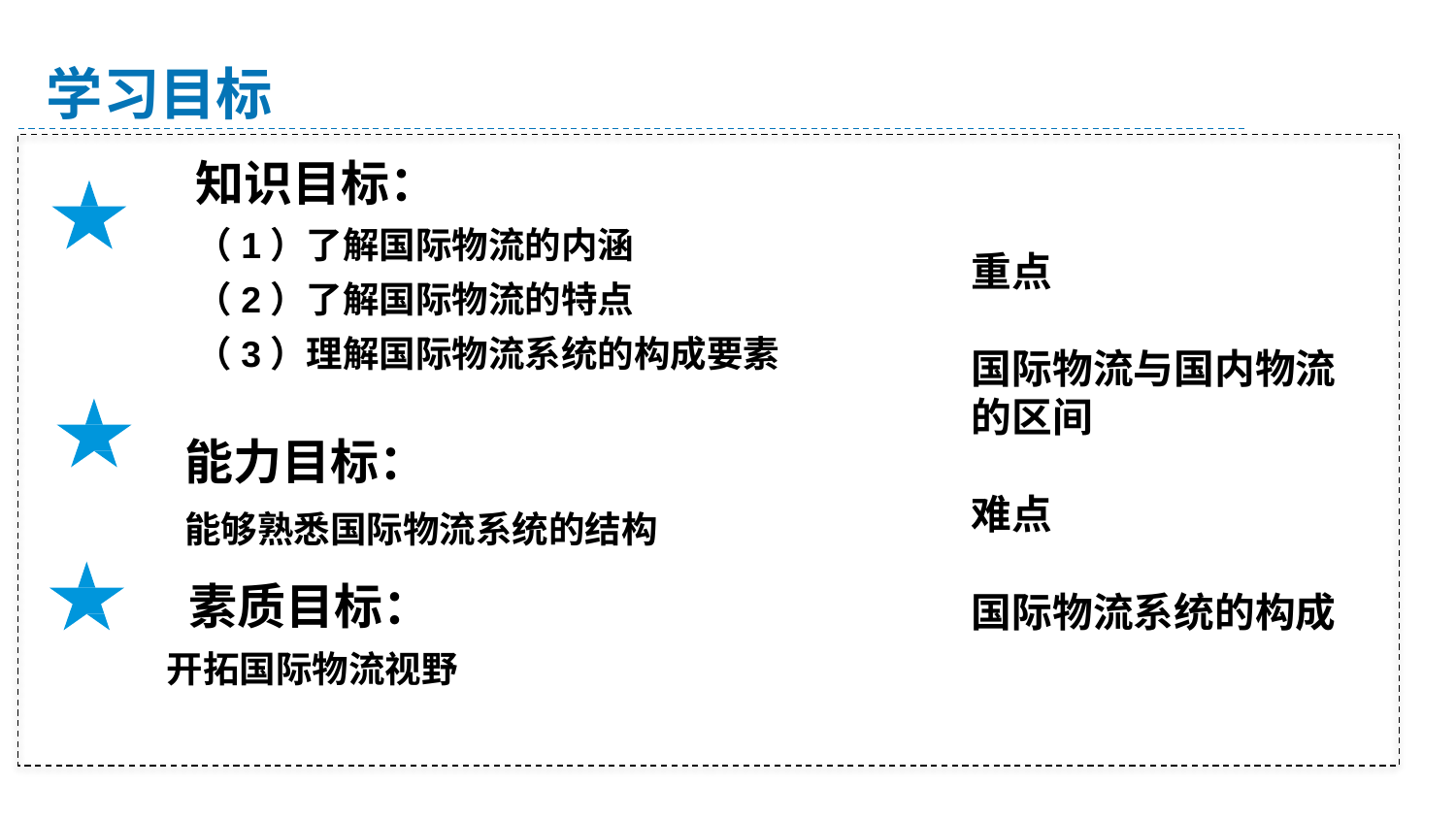

学习目标

知识目标：
（1）了解国际物流的内涵
（2）了解国际物流的特点
（3）理解国际物流系统的构成要素

重点

国际物流与国内物流的区间

难点

国际物流系统的构成

能力目标：
能够熟悉国际物流系统的结构
素质目标：
            开拓国际物流视野